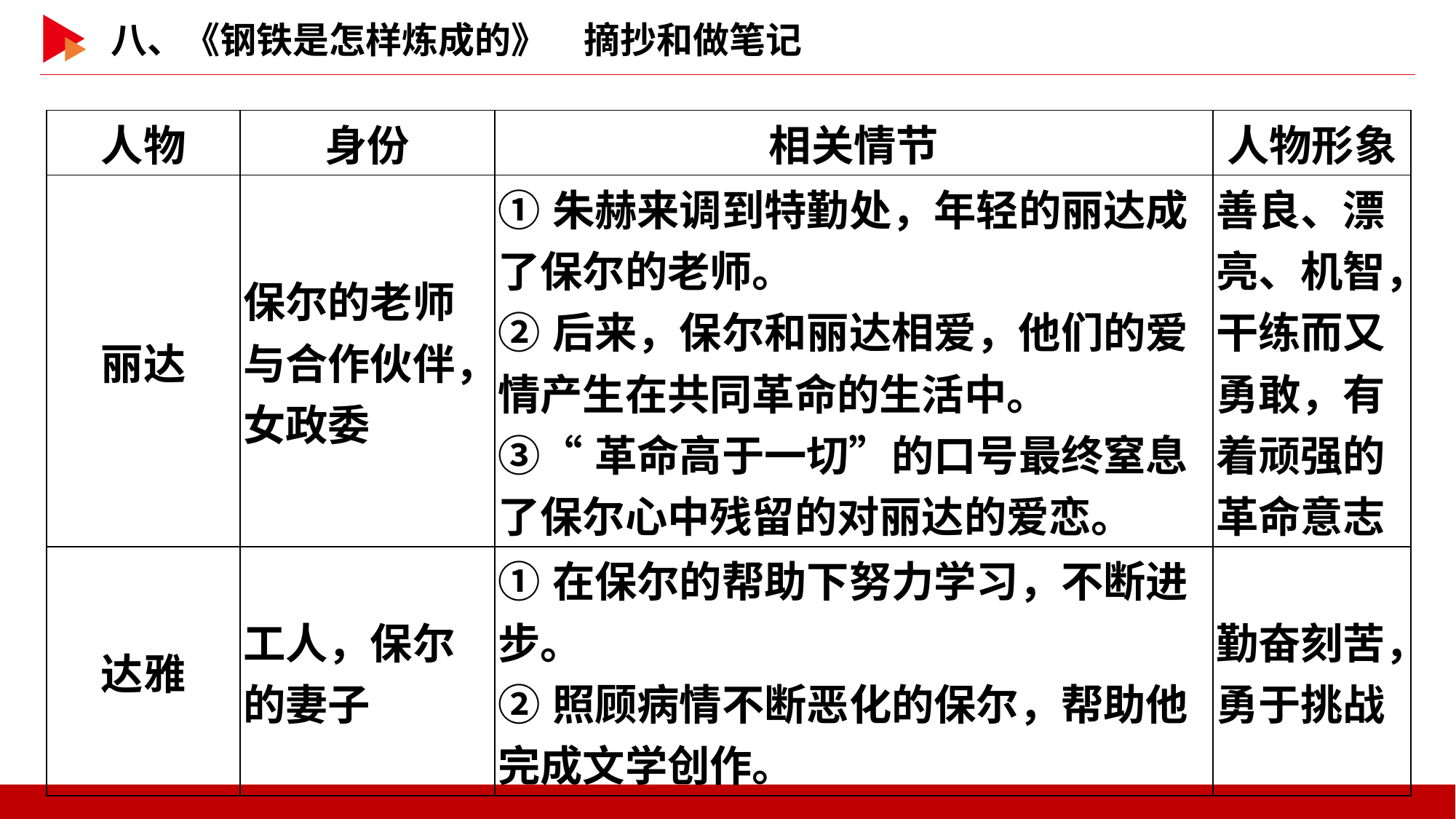

| 人物 | 身份 | 相关情节 | 人物形象 |
| --- | --- | --- | --- |
| 丽达 | 保尔的老师与合作伙伴，女政委 | ①朱赫来调到特勤处，年轻的丽达成了保尔的老师。 ②后来，保尔和丽达相爱，他们的爱情产生在共同革命的生活中。 ③“革命高于一切”的口号最终窒息了保尔心中残留的对丽达的爱恋。 | 善良、漂亮、机智，干练而又勇敢，有着顽强的革命意志 |
| 达雅 | 工人，保尔的妻子 | ①在保尔的帮助下努力学习，不断进步。 ②照顾病情不断恶化的保尔，帮助他完成文学创作。 | 勤奋刻苦，勇于挑战 |